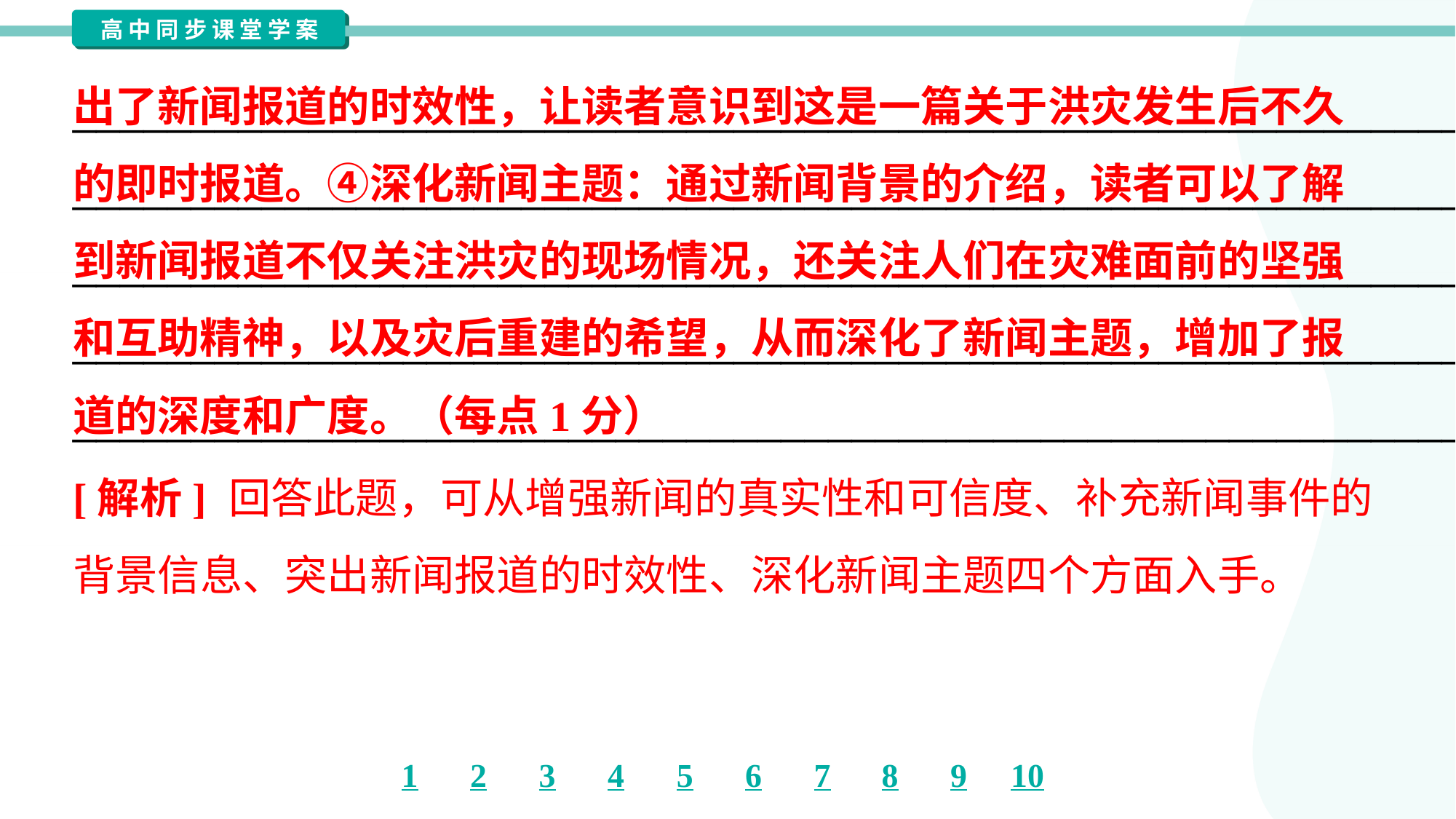

出了新闻报道的时效性，让读者意识到这是一篇关于洪灾发生后不久
的即时报道。④深化新闻主题：通过新闻背景的介绍，读者可以了解
到新闻报道不仅关注洪灾的现场情况，还关注人们在灾难面前的坚强
和互助精神，以及灾后重建的希望，从而深化了新闻主题，增加了报
道的深度和广度。（每点1分）
_____________________________________________________________
_____________________________________________________________
_____________________________________________________________
_____________________________________________________________
_____________________________________________________________
[解析] 回答此题，可从增强新闻的真实性和可信度、补充新闻事件的
背景信息、突出新闻报道的时效性、深化新闻主题四个方面入手。